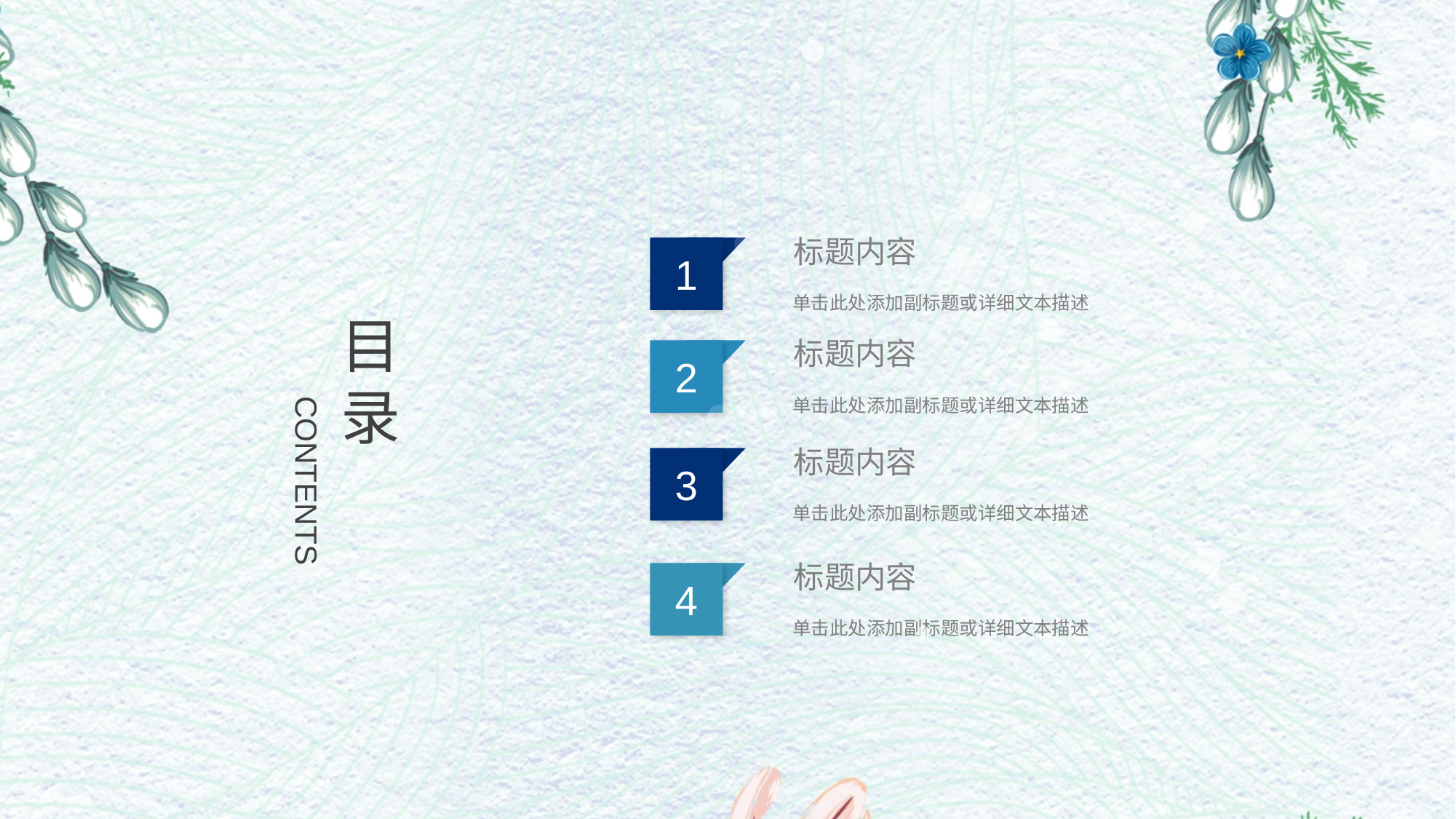

标题内容

1

目录

单击此处添加副标题或详细文本描述

标题内容

2

单击此处添加副标题或详细文本描述

标题内容

3

CONTENTS

单击此处添加副标题或详细文本描述

标题内容

4

单击此处添加副标题或详细文本描述